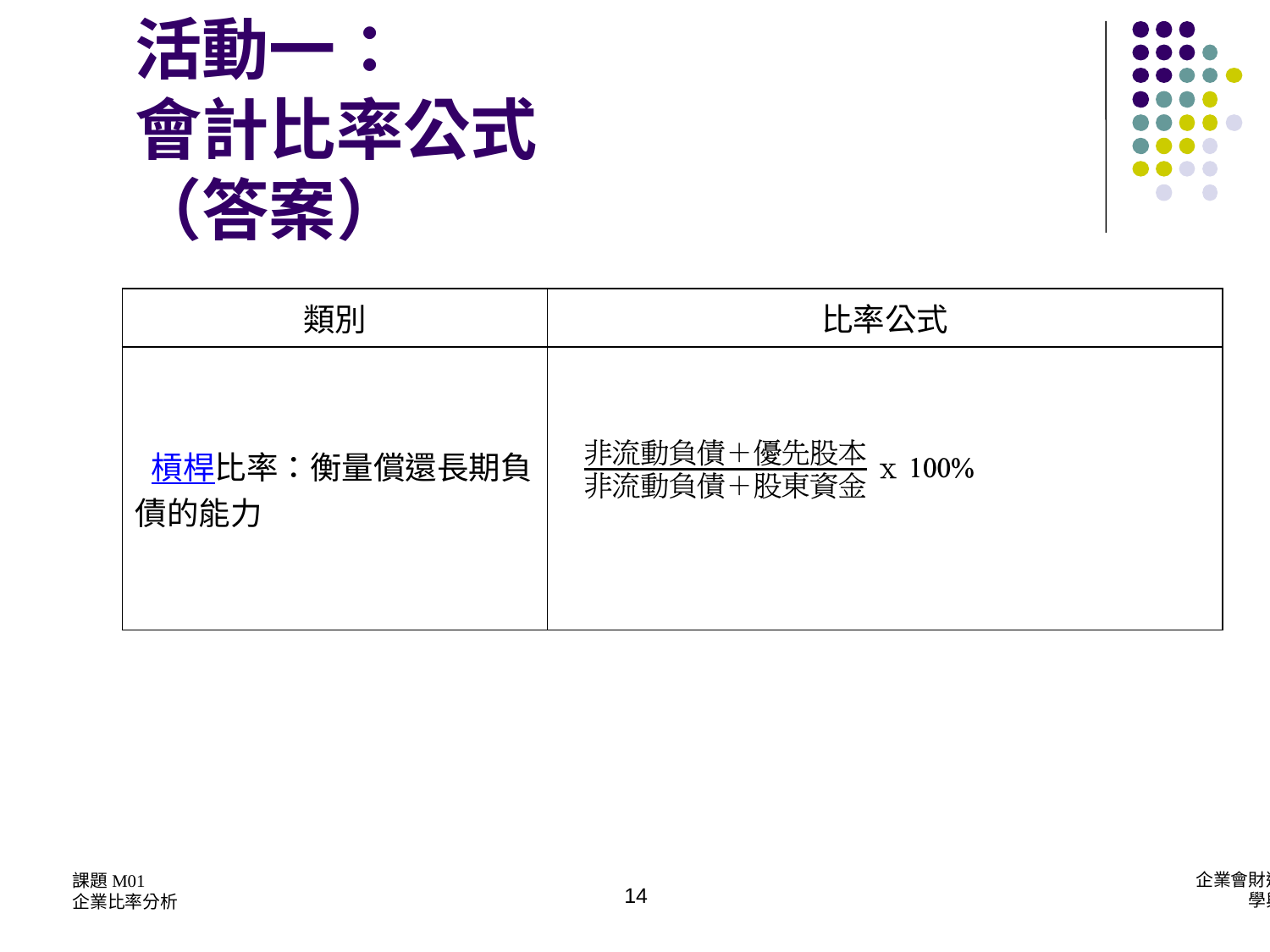

活動一：
會計比率公式
（答案）
| 類別 | 比率公式 |
| --- | --- |
| 槓桿比率：衡量償還長期負債的能力 |  |

14
課題M01
企業比率分析